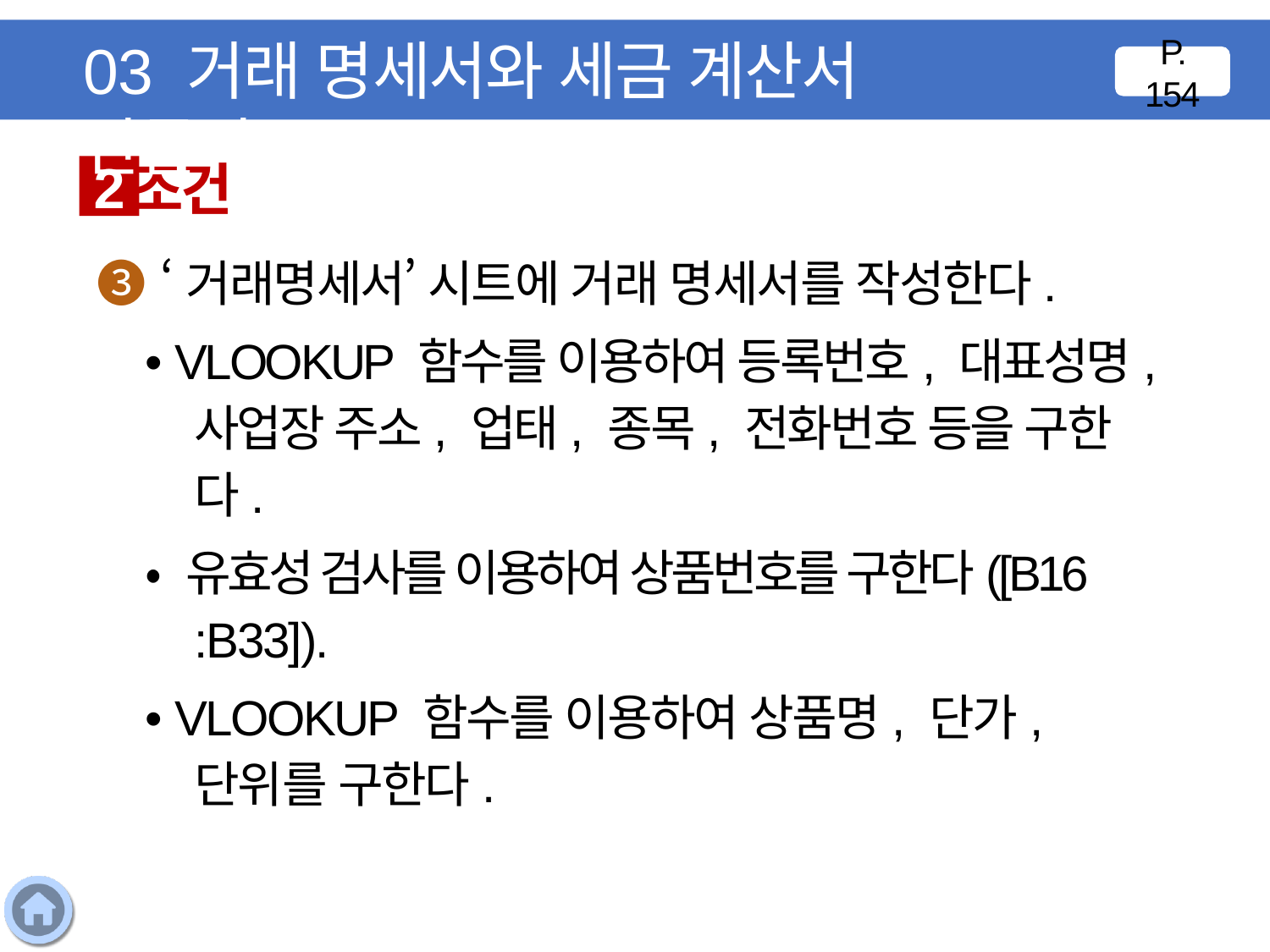

03 거래 명세서와 세금 계산서 만들기
P. 154
조건
2
❸ ‘거래명세서’ 시트에 거래 명세서를 작성한다.
    • VLOOKUP 함수를 이용하여 등록번호, 대표성명, 사업장 주소, 업태, 종목, 전화번호 등을 구한다.
    • 유효성 검사를 이용하여 상품번호를 구한다([B16
:B33]).
    • VLOOKUP 함수를 이용하여 상품명, 단가, 단위를 구한다.